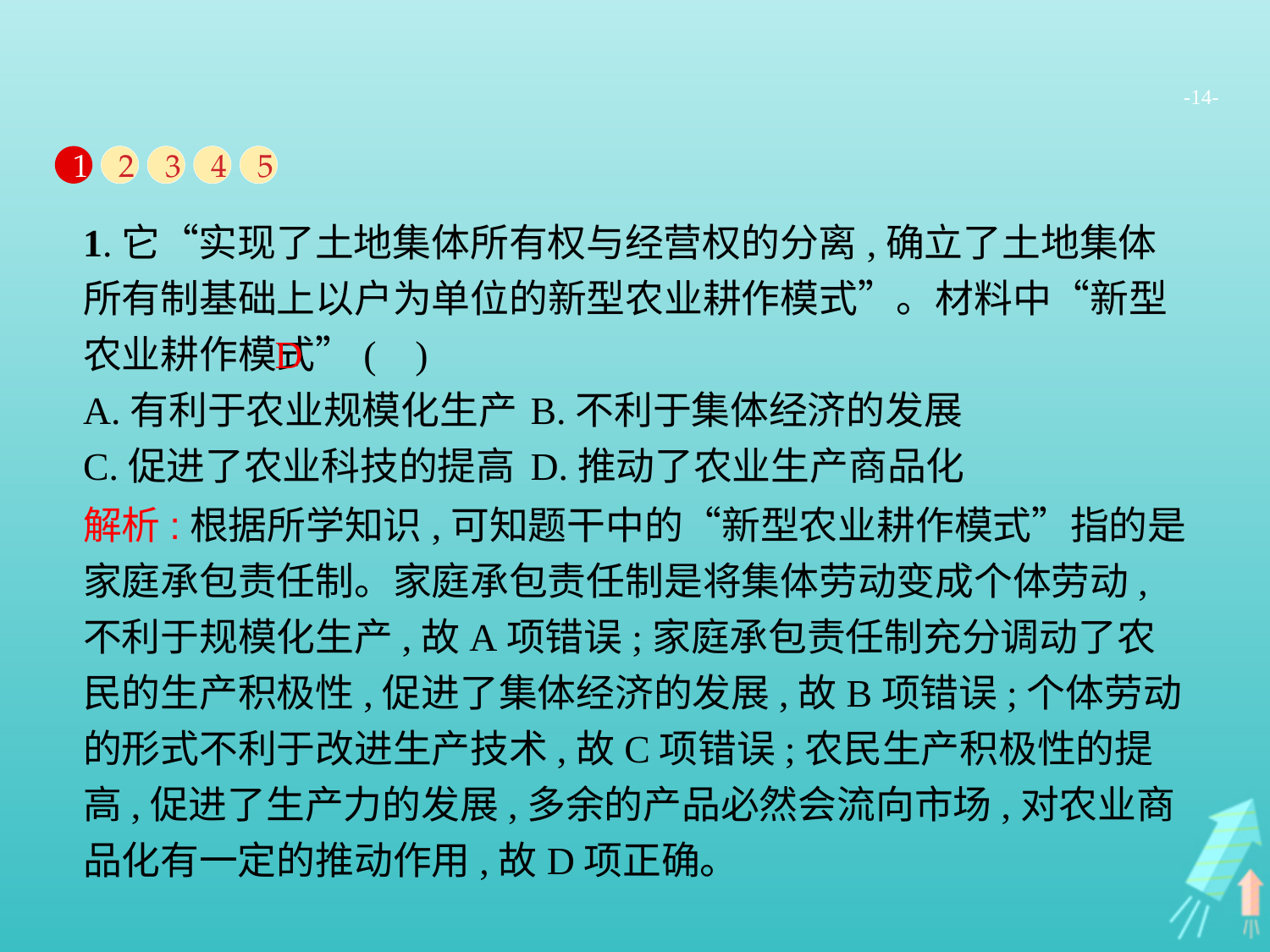

-14-
1
2
3
4
5
1.它“实现了土地集体所有权与经营权的分离,确立了土地集体所有制基础上以户为单位的新型农业耕作模式”。材料中“新型农业耕作模式”(    )
A.有利于农业规模化生产	B.不利于集体经济的发展
C.促进了农业科技的提高	D.推动了农业生产商品化
D
解析:根据所学知识,可知题干中的“新型农业耕作模式”指的是家庭承包责任制。家庭承包责任制是将集体劳动变成个体劳动,不利于规模化生产,故A项错误;家庭承包责任制充分调动了农民的生产积极性,促进了集体经济的发展,故B项错误;个体劳动的形式不利于改进生产技术,故C项错误;农民生产积极性的提高,促进了生产力的发展,多余的产品必然会流向市场,对农业商品化有一定的推动作用,故D项正确。